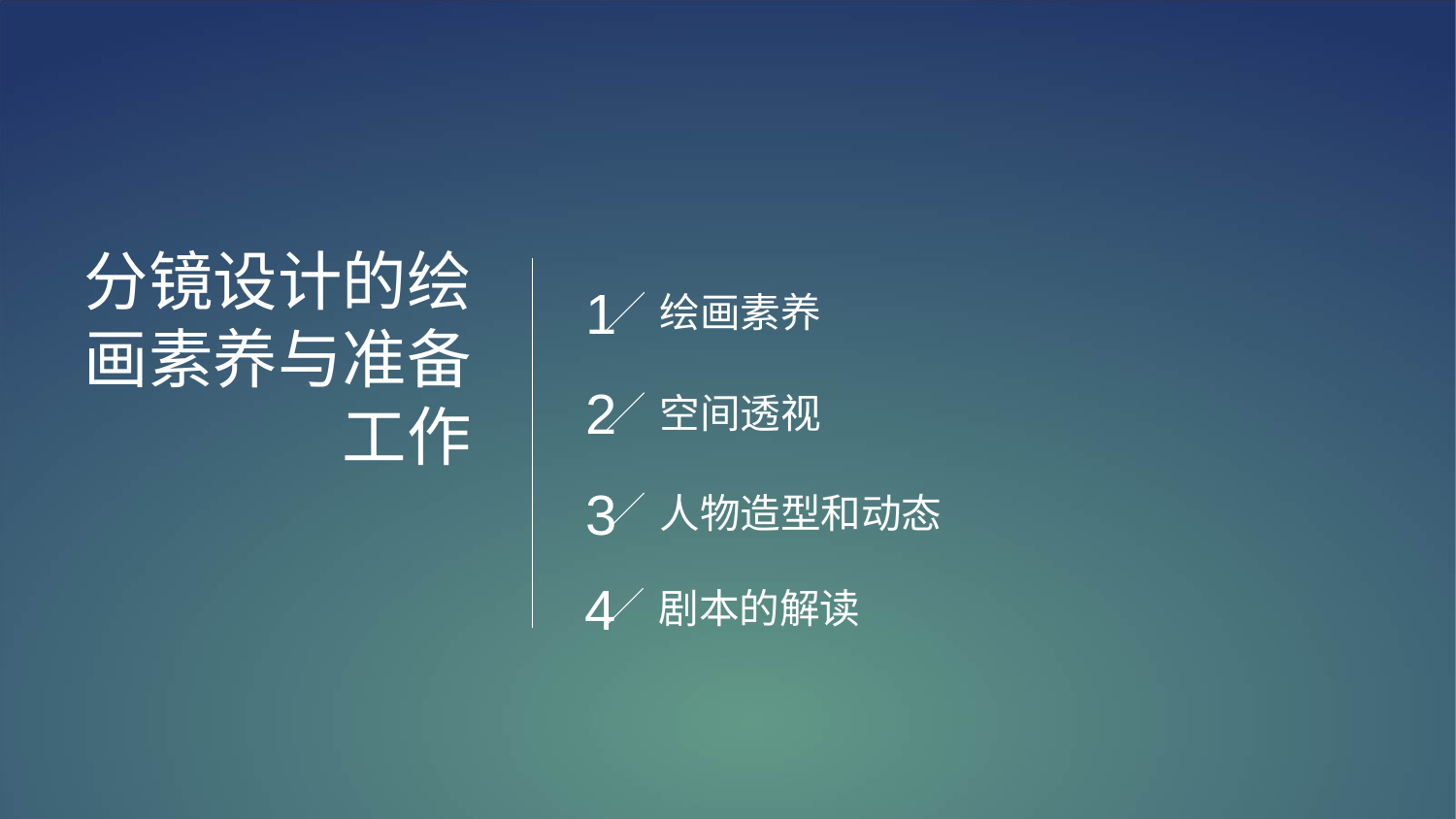

分镜设计的绘画素养与准备工作
1
绘画素养
2
空间透视
3
人物造型和动态
4
剧本的解读